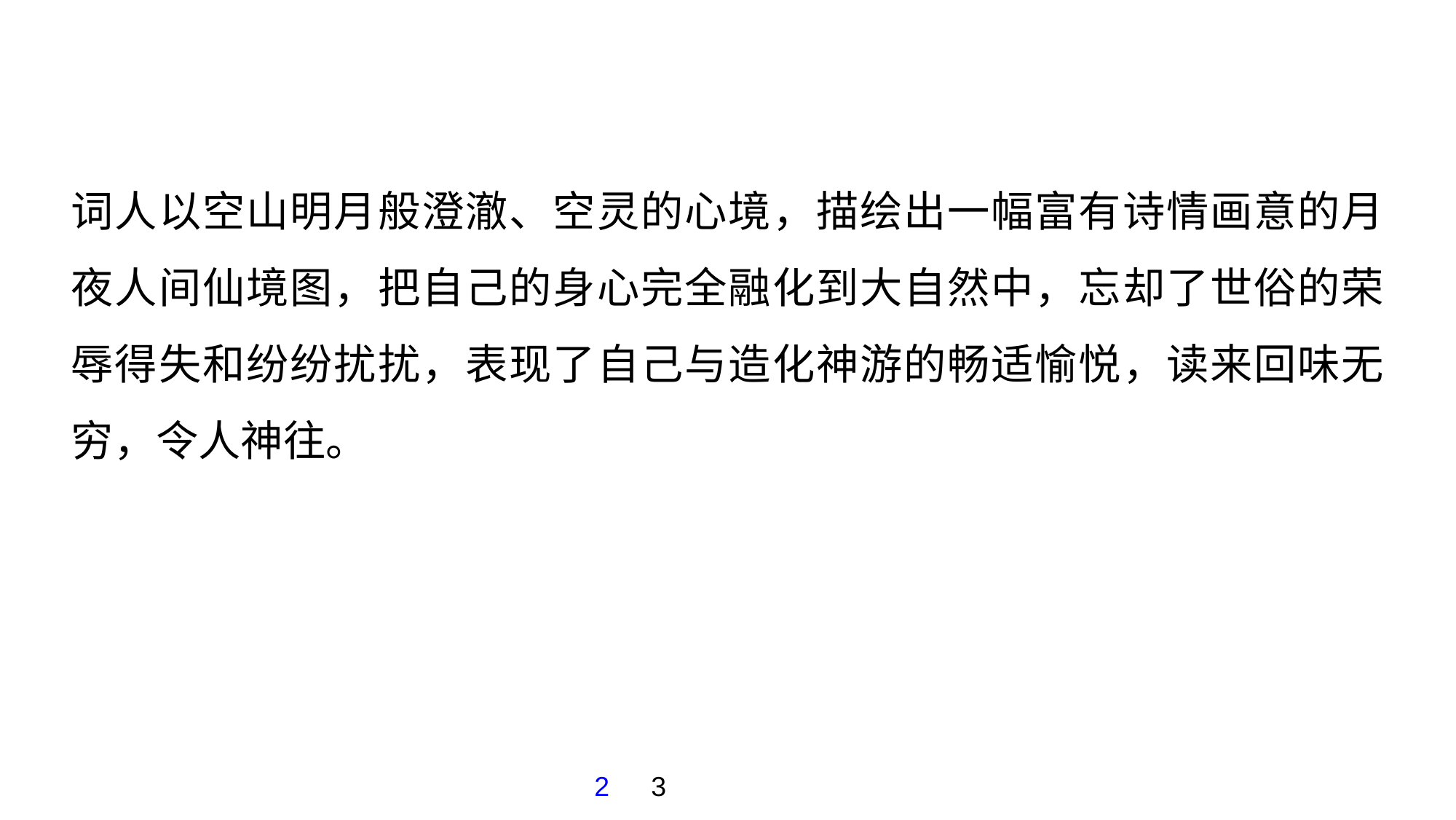

词人以空山明月般澄澈、空灵的心境，描绘出一幅富有诗情画意的月夜人间仙境图，把自己的身心完全融化到大自然中，忘却了世俗的荣辱得失和纷纷扰扰，表现了自己与造化神游的畅适愉悦，读来回味无穷，令人神往。
2
3